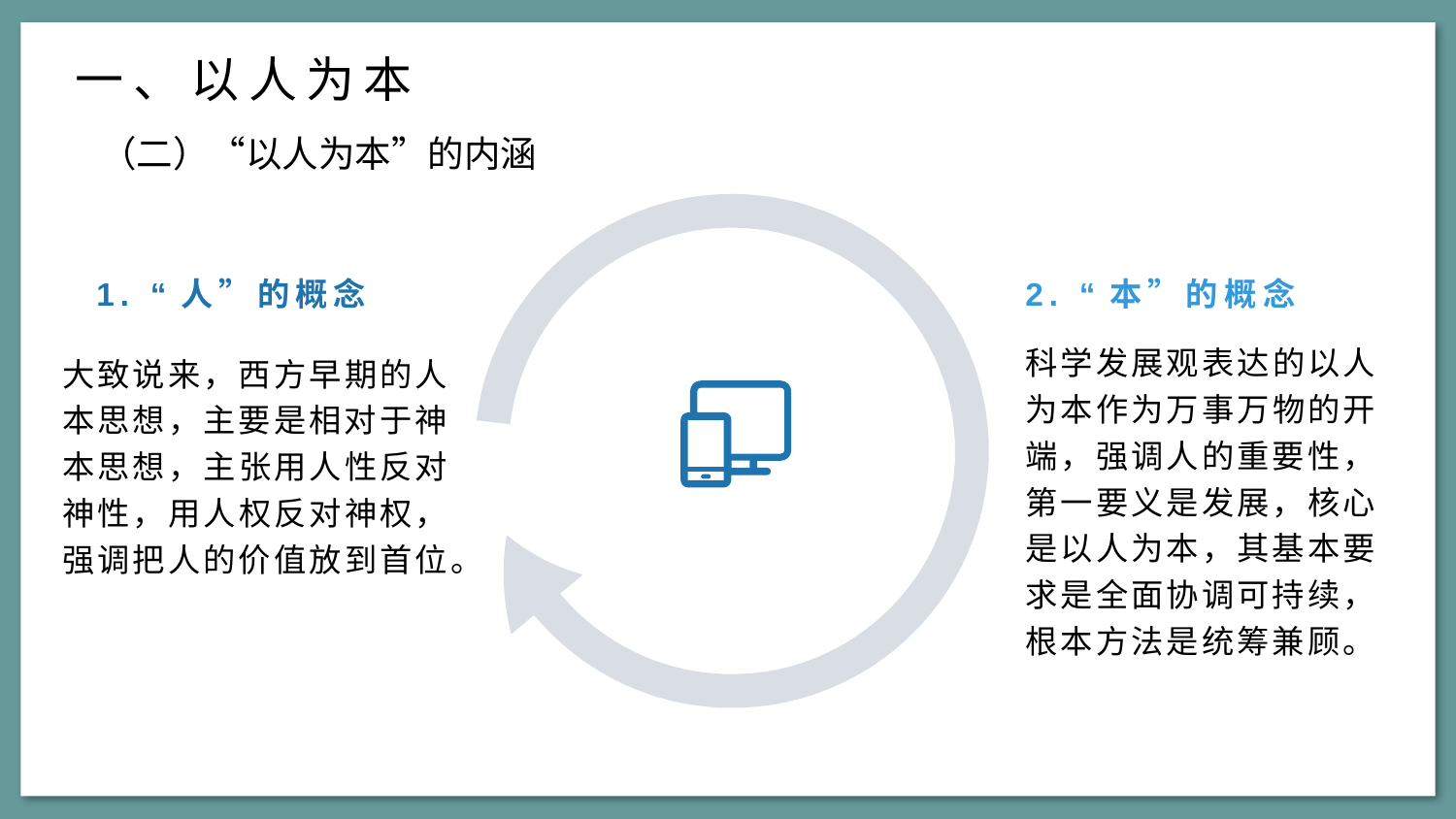

一、以人为本
（二）“以人为本”的内涵

1. “人”的概念
2. “本”的概念
科学发展观表达的以人为本作为万事万物的开端，强调人的重要性，第一要义是发展，核心是以人为本，其基本要求是全面协调可持续，根本方法是统筹兼顾。
大致说来，西方早期的人本思想，主要是相对于神本思想，主张用人性反对神性，用人权反对神权，强调把人的价值放到首位。